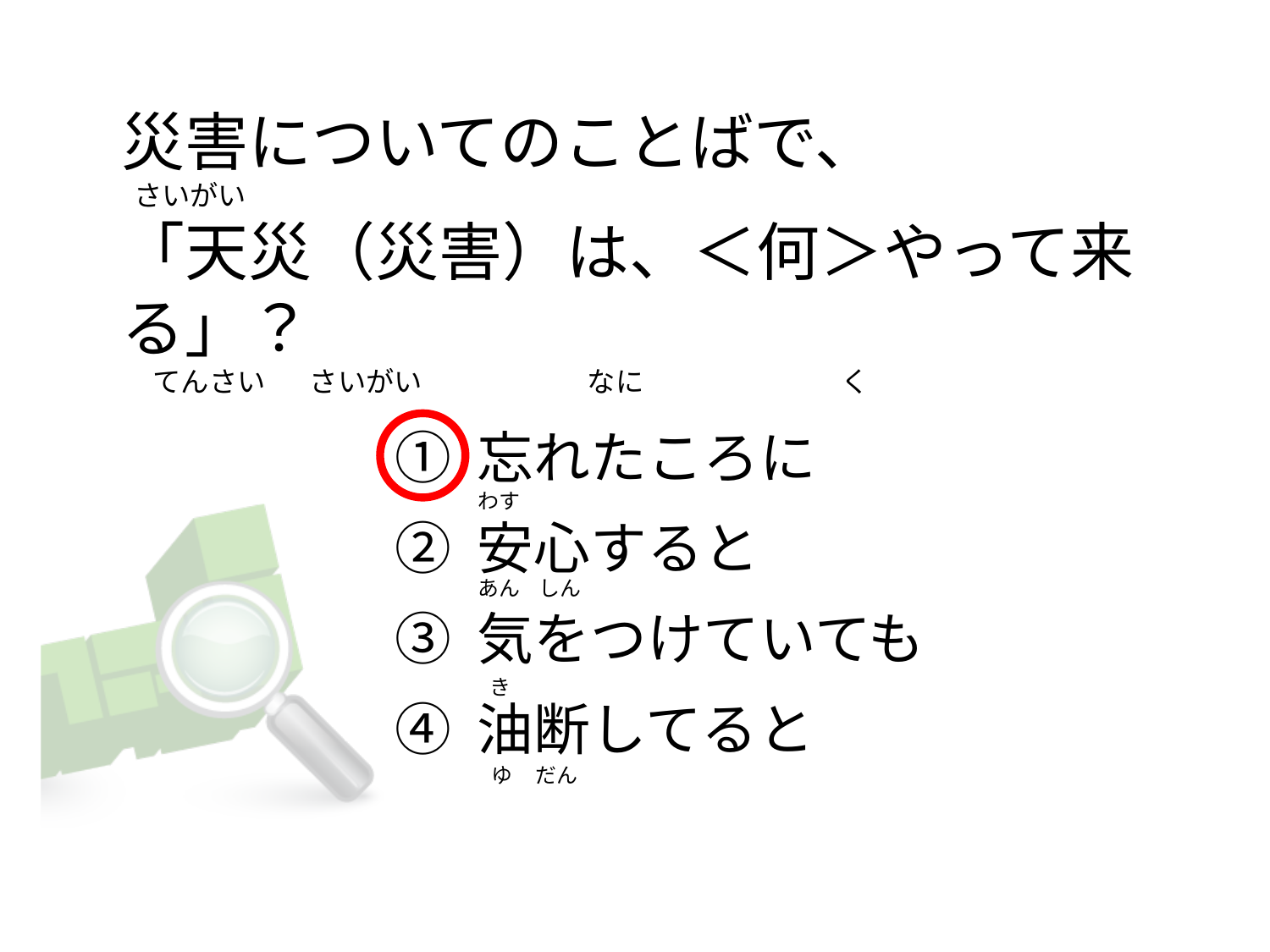

# 災害についてのことばで、   さいがい                                                                          「天災（災害）は、＜何＞やって来る」？      てんさい       さいがい                          なに                               く

① 忘れたころに
② 安心すると
③ 気をつけていても
④ 油断してると
わす
あん    しん
  き
   ゆ     だん